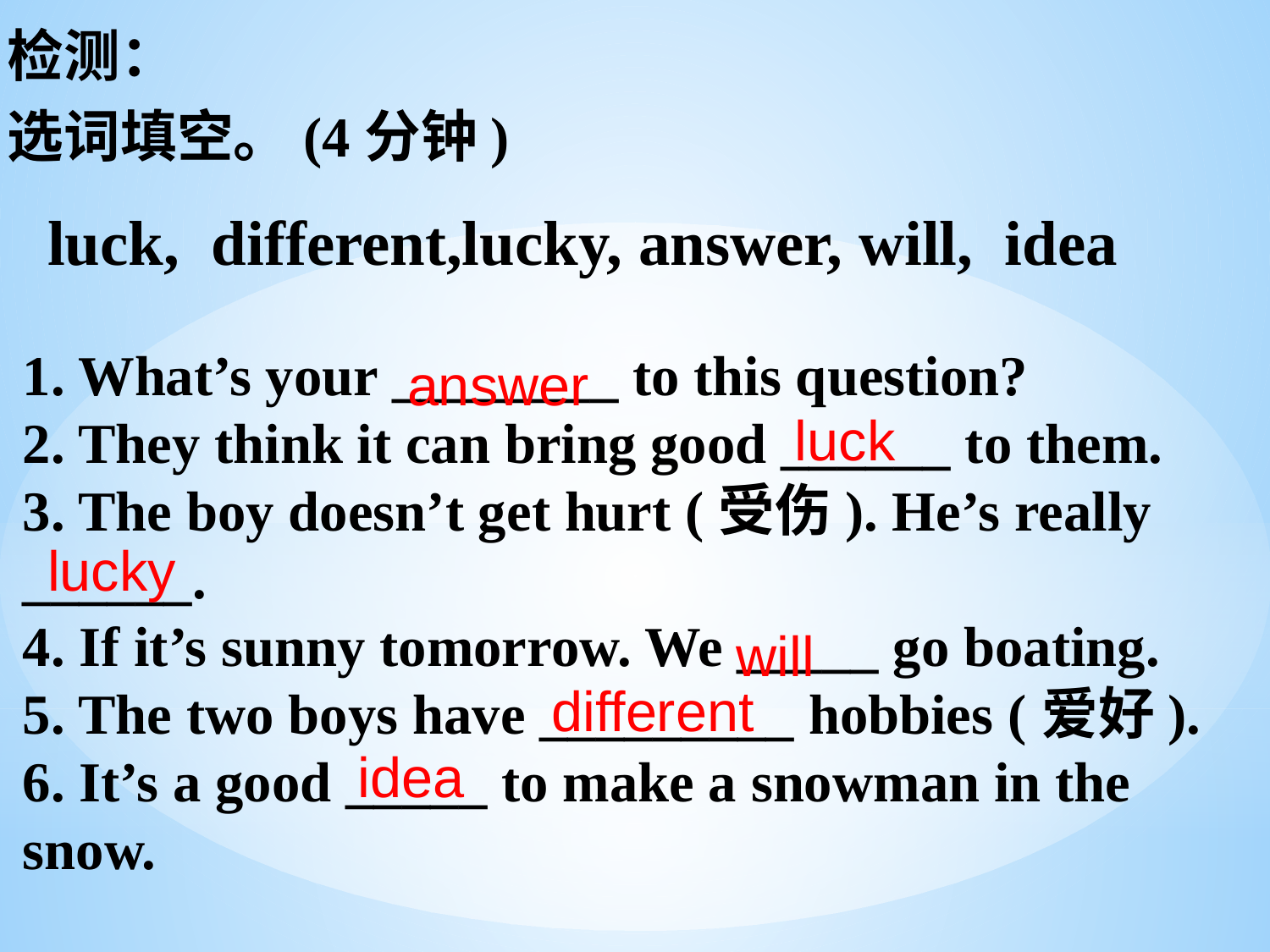

检测：
选词填空。(4分钟)

luck,  different,lucky, answer, will,  idea
1. What’s your ________ to this question?
2. They think it can bring good ______ to them.
3. The boy doesn’t get hurt (受伤). He’s really ______.
4. If it’s sunny tomorrow. We _____ go boating.
5. The two boys have _________ hobbies (爱好).
6. It’s a good _____ to make a snowman in the snow.

answer
luck
lucky
will
different
idea